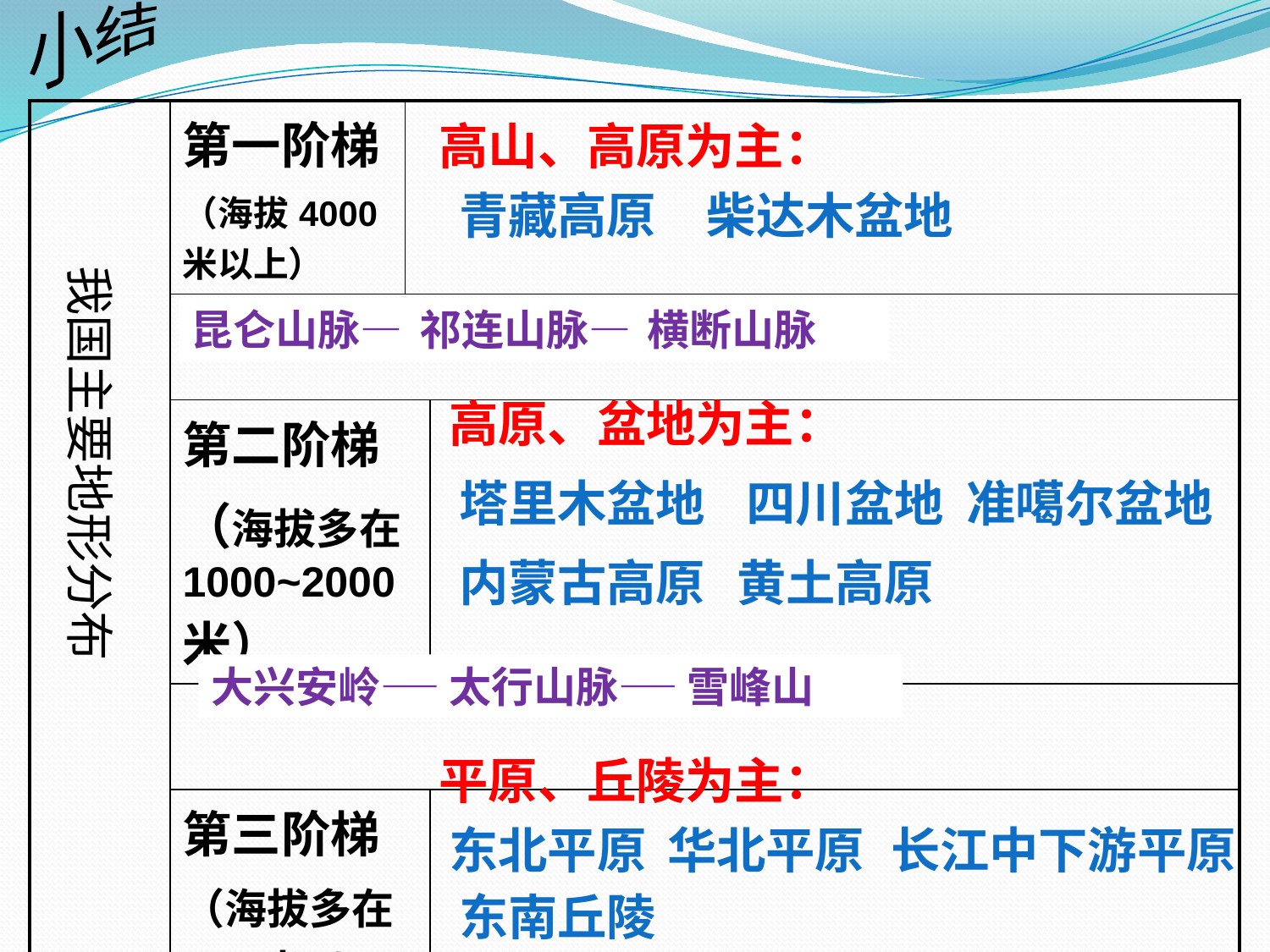

小结
|  | 第一阶梯 （海拔4000米以上） |  |  |
| --- | --- | --- | --- |
|  |  |  |  |
|  | 第二阶梯 （海拔多在1000~2000米） |  |  |
|  |  |  |  |
|  | 第三阶梯 （海拔多在500米以下） |  |  |
高山、高原为主：
青藏高原
柴达木盆地
我国主要地形分布
昆仑山脉—
祁连山脉—
横断山脉
高原、盆地为主：
塔里木盆地
四川盆地
准噶尔盆地
内蒙古高原
黄土高原
大兴安岭——
太行山脉——
雪峰山
平原、丘陵为主：
东北平原
华北平原
长江中下游平原
东南丘陵